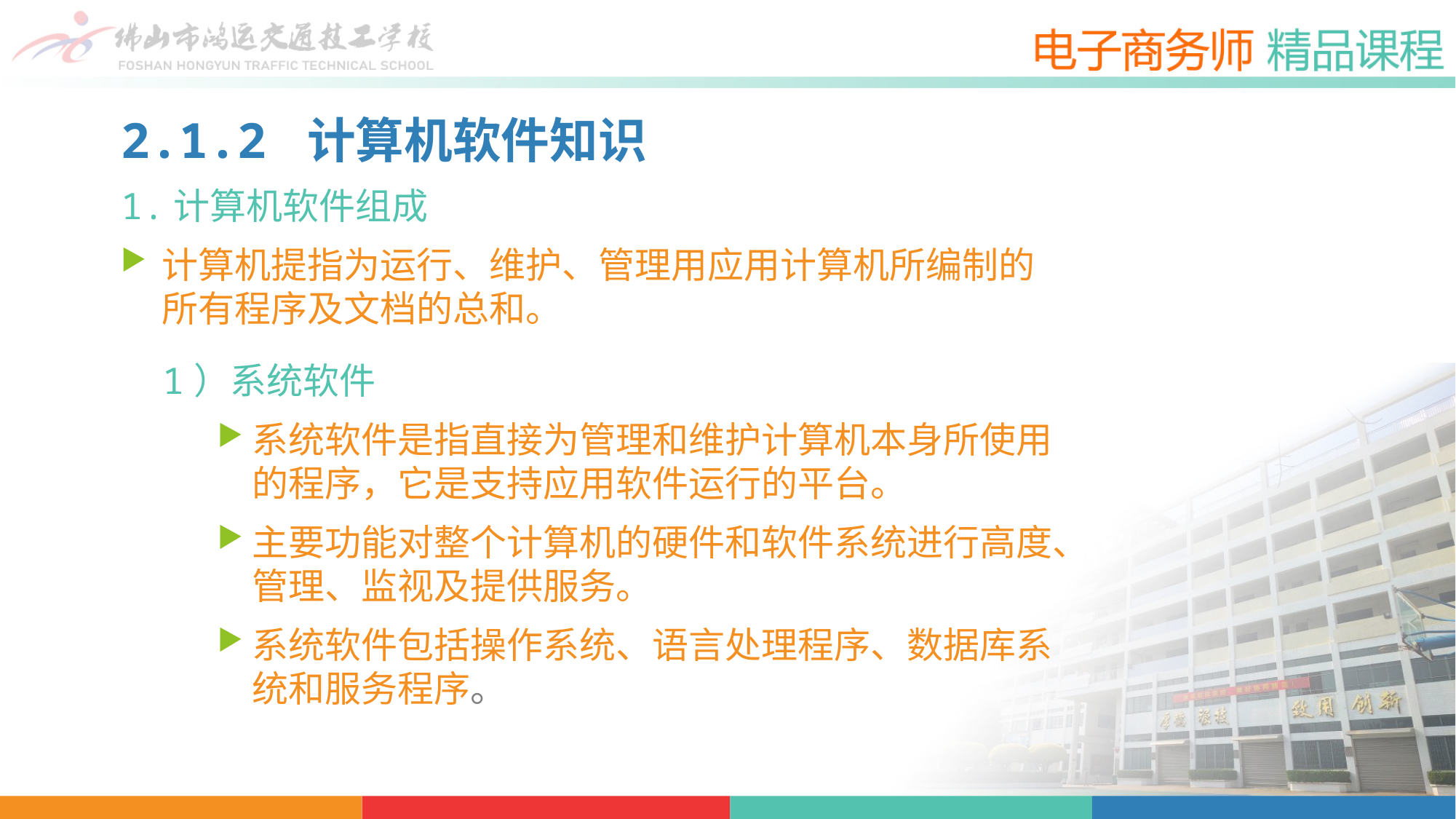

2.1.2 计算机软件知识
1.计算机软件组成
计算机提指为运行、维护、管理用应用计算机所编制的所有程序及文档的总和。
1）系统软件
系统软件是指直接为管理和维护计算机本身所使用的程序，它是支持应用软件运行的平台。
主要功能对整个计算机的硬件和软件系统进行高度、管理、监视及提供服务。
系统软件包括操作系统、语言处理程序、数据库系统和服务程序。